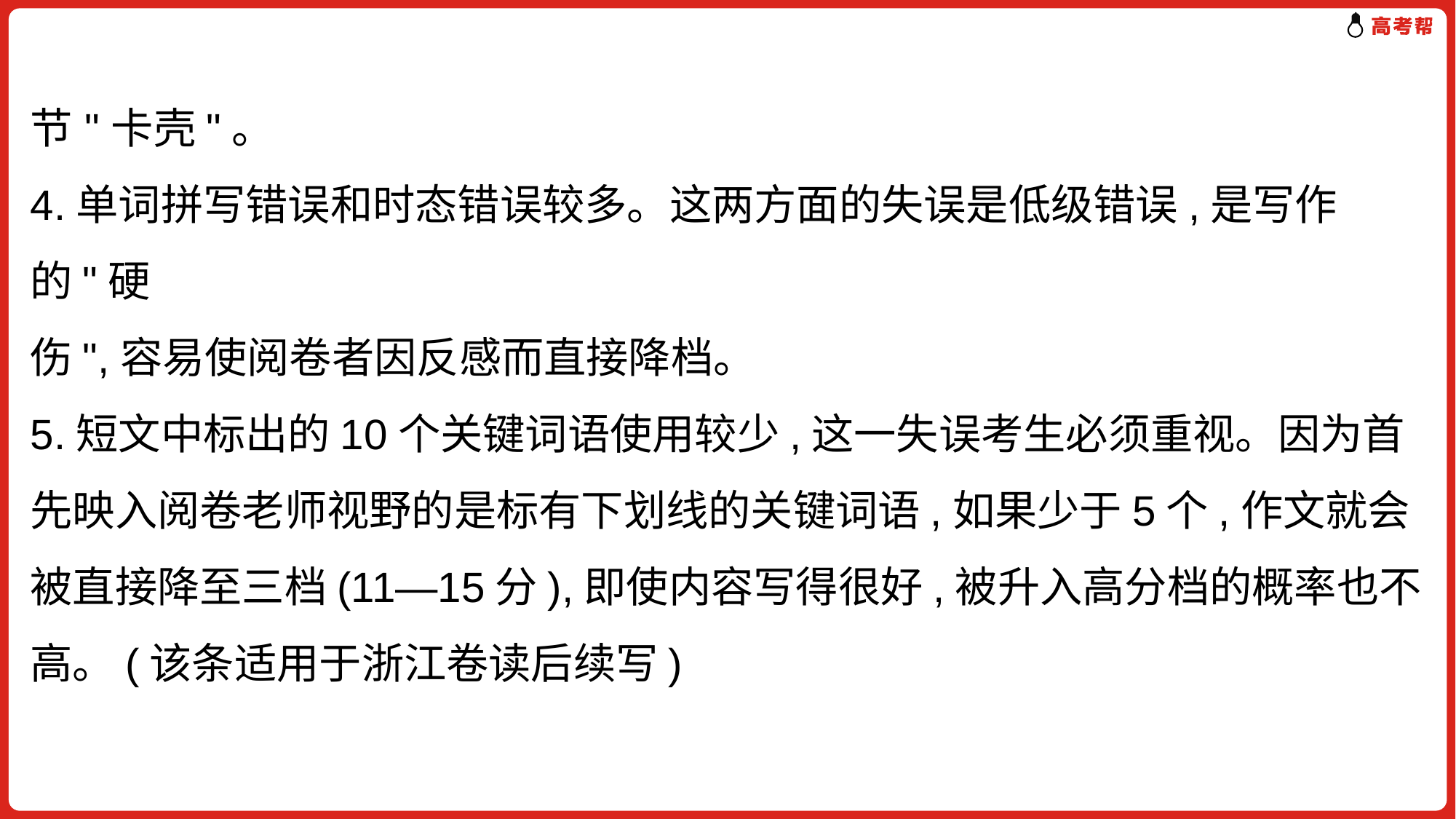

节"卡壳"。
4.单词拼写错误和时态错误较多。这两方面的失误是低级错误,是写作的"硬
伤",容易使阅卷者因反感而直接降档。
5.短文中标出的10个关键词语使用较少,这一失误考生必须重视。因为首先映入阅卷老师视野的是标有下划线的关键词语,如果少于5个,作文就会被直接降至三档(11—15分),即使内容写得很好,被升入高分档的概率也不高。(该条适用于浙江卷读后续写)